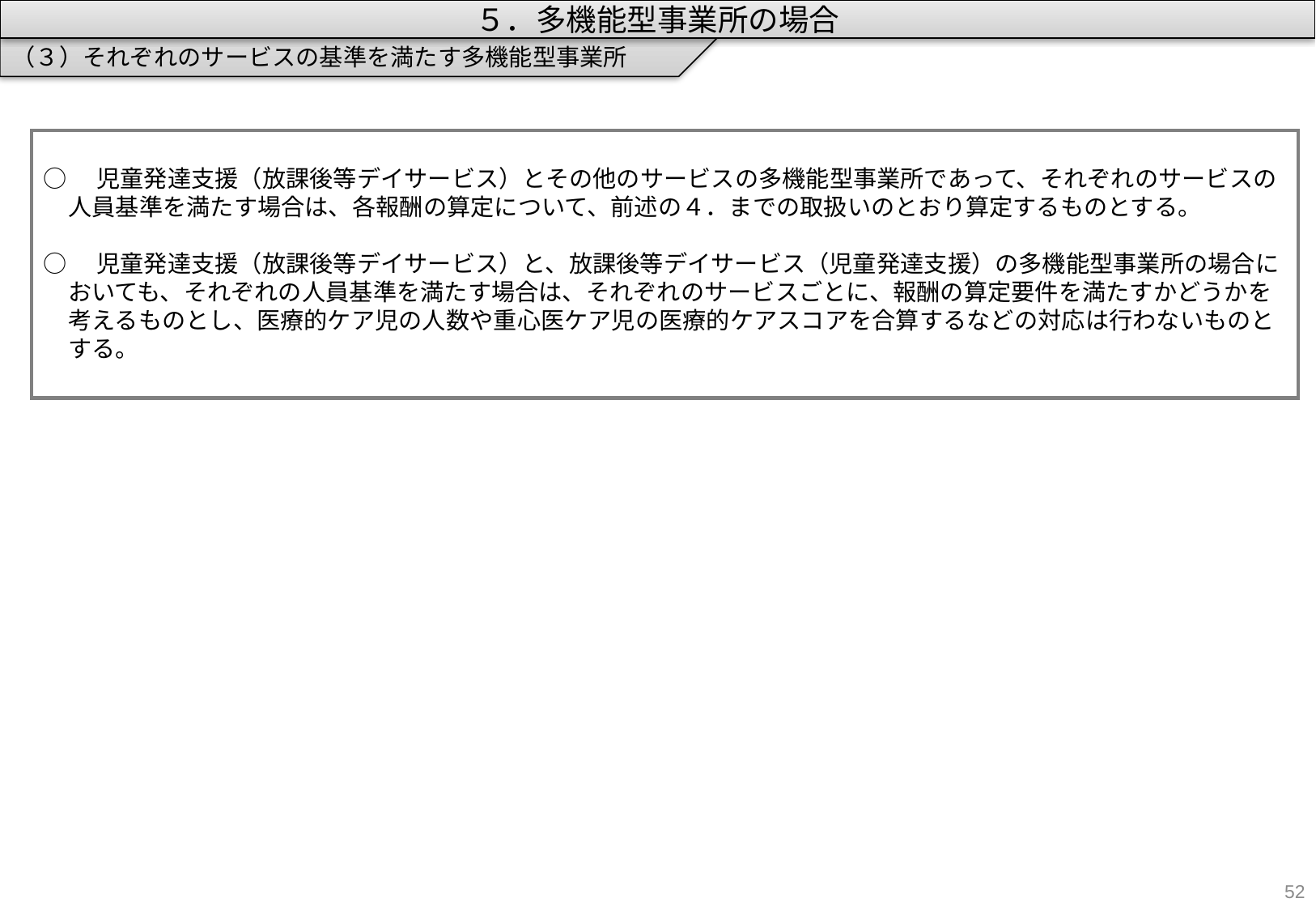

（３）それぞれのサービスの基準を満たす多機能型事業所
５．多機能型事業所の場合
○　児童発達支援（放課後等デイサービス）とその他のサービスの多機能型事業所であって、それぞれのサービスの人員基準を満たす場合は、各報酬の算定について、前述の４．までの取扱いのとおり算定するものとする。

○　児童発達支援（放課後等デイサービス）と、放課後等デイサービス（児童発達支援）の多機能型事業所の場合においても、それぞれの人員基準を満たす場合は、それぞれのサービスごとに、報酬の算定要件を満たすかどうかを考えるものとし、医療的ケア児の人数や重心医ケア児の医療的ケアスコアを合算するなどの対応は行わないものとする。
52